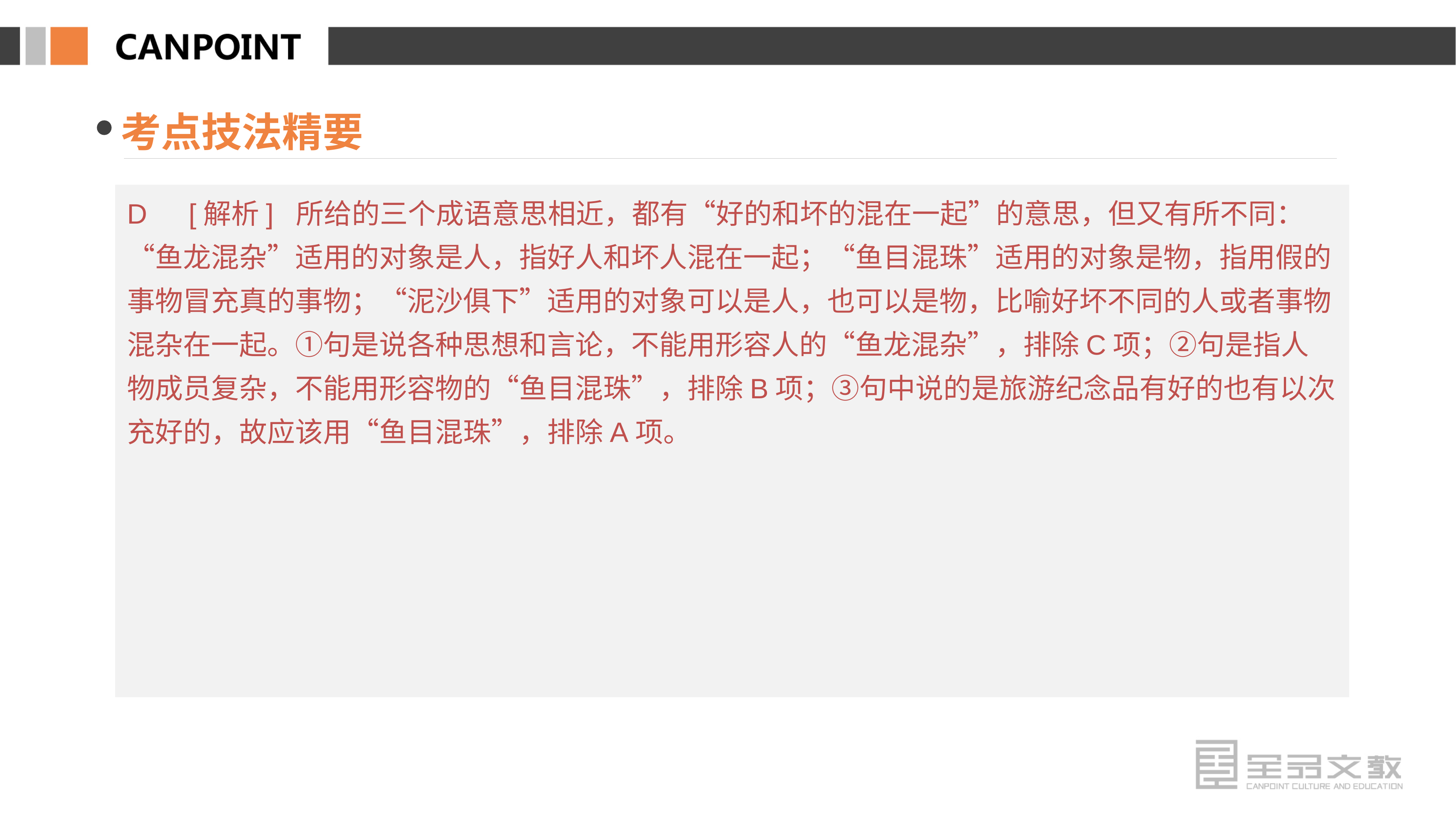

考点技法精要

D　[解析]  所给的三个成语意思相近，都有“好的和坏的混在一起”的意思，但又有所不同：“鱼龙混杂”适用的对象是人，指好人和坏人混在一起；“鱼目混珠”适用的对象是物，指用假的事物冒充真的事物；“泥沙俱下”适用的对象可以是人，也可以是物，比喻好坏不同的人或者事物混杂在一起。①句是说各种思想和言论，不能用形容人的“鱼龙混杂”，排除C项；②句是指人物成员复杂，不能用形容物的“鱼目混珠”，排除B项；③句中说的是旅游纪念品有好的也有以次充好的，故应该用“鱼目混珠”，排除A项。